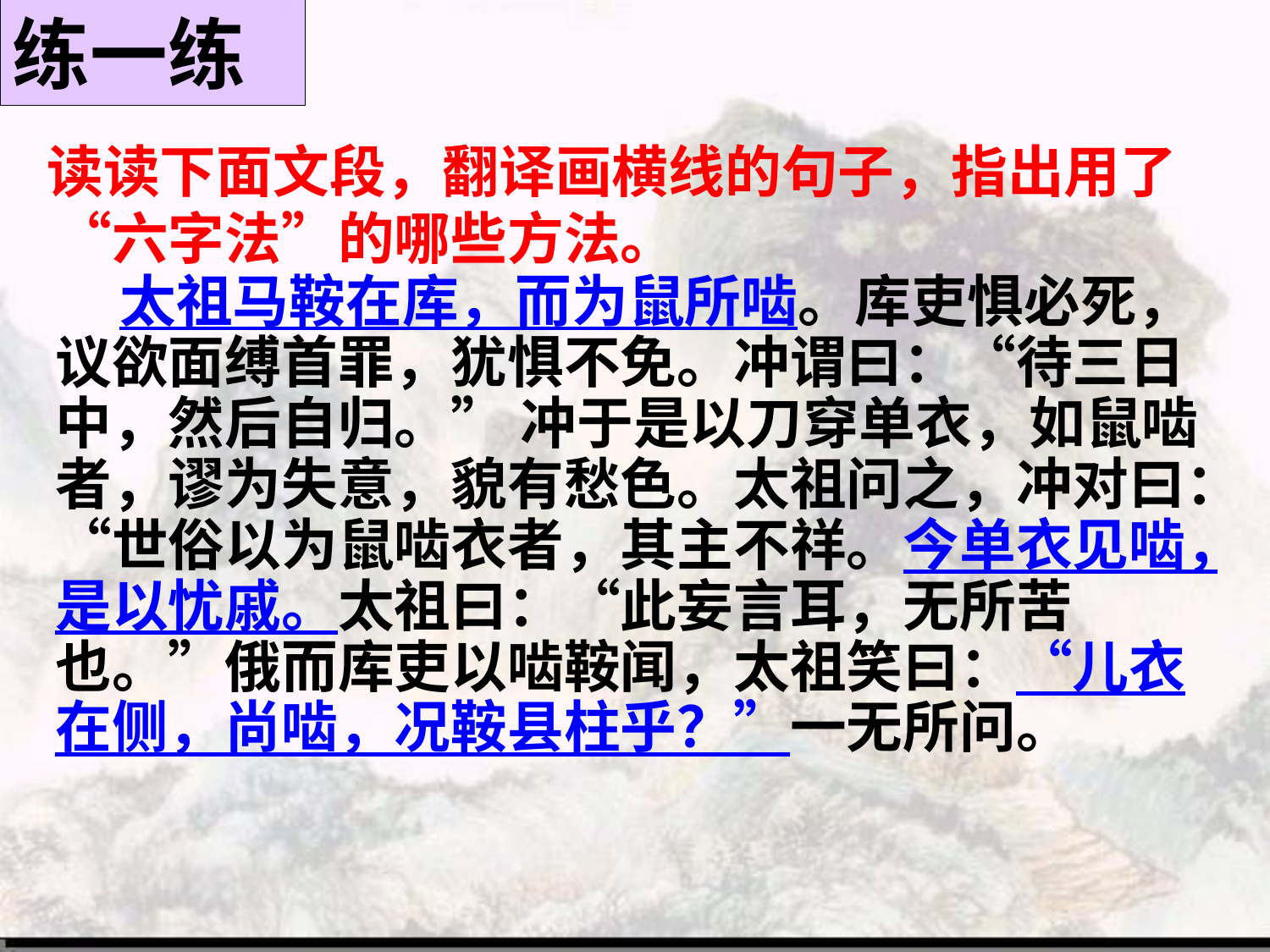

练一练
  读读下面文段，翻译画横线的句子，指出用了“六字法”的哪些方法。　
     太祖马鞍在库，而为鼠所啮。库吏惧必死，议欲面缚首罪，犹惧不免。冲谓曰：“待三日中，然后自归。” 冲于是以刀穿单衣，如鼠啮者，谬为失意，貌有愁色。太祖问之，冲对曰：“世俗以为鼠啮衣者，其主不祥。今单衣见啮，是以忧戚。太祖曰：“此妄言耳，无所苦也。”俄而库吏以啮鞍闻，太祖笑曰：“儿衣在侧，尚啮，况鞍县柱乎？”一无所问。